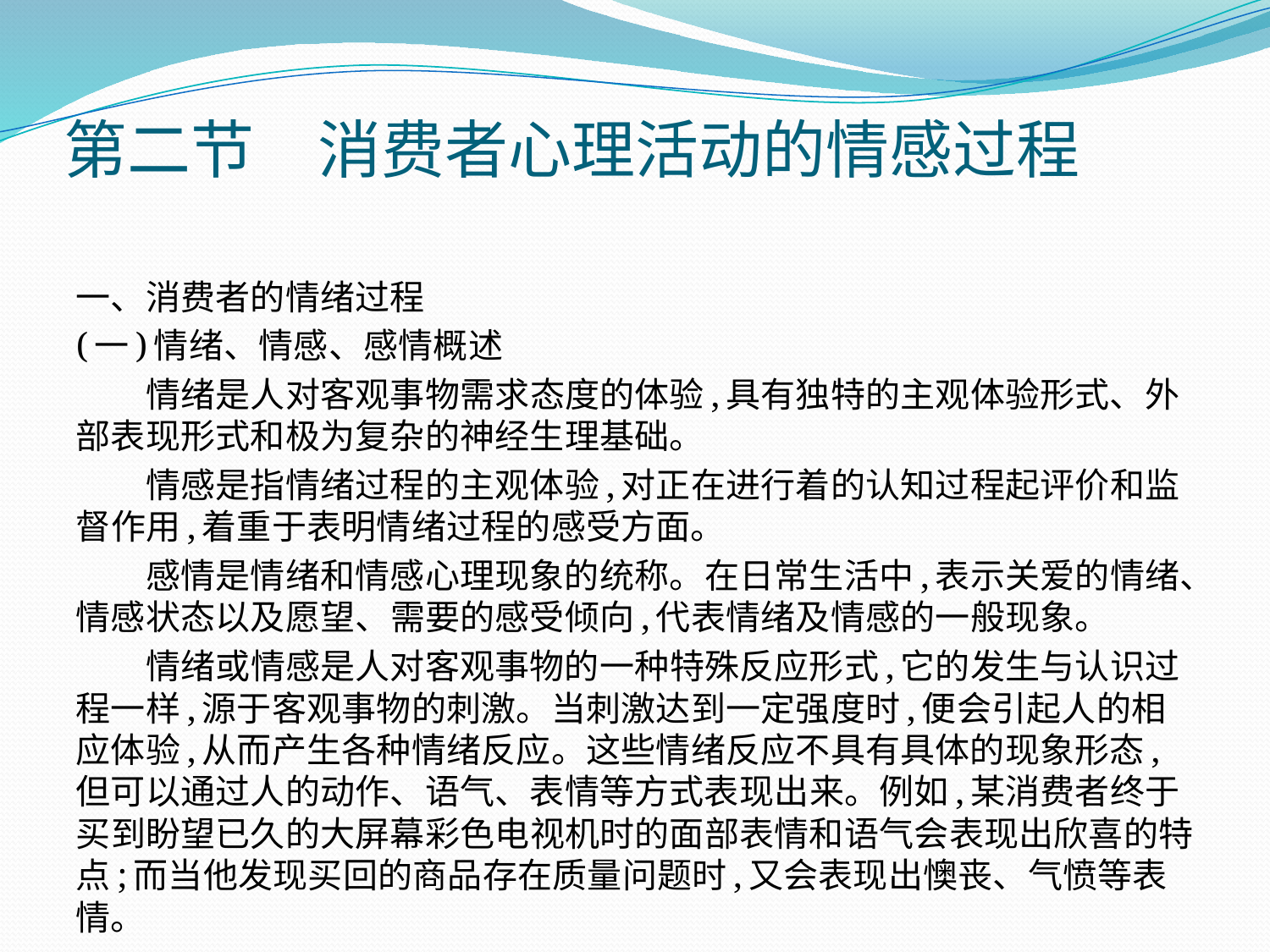

# 第二节　消费者心理活动的情感过程
一、消费者的情绪过程
(一)情绪、情感、感情概述
　　情绪是人对客观事物需求态度的体验,具有独特的主观体验形式、外部表现形式和极为复杂的神经生理基础。
　　情感是指情绪过程的主观体验,对正在进行着的认知过程起评价和监督作用,着重于表明情绪过程的感受方面。
　　感情是情绪和情感心理现象的统称。在日常生活中,表示关爱的情绪、情感状态以及愿望、需要的感受倾向,代表情绪及情感的一般现象。
　　情绪或情感是人对客观事物的一种特殊反应形式,它的发生与认识过程一样,源于客观事物的刺激。当刺激达到一定强度时,便会引起人的相应体验,从而产生各种情绪反应。这些情绪反应不具有具体的现象形态,但可以通过人的动作、语气、表情等方式表现出来。例如,某消费者终于买到盼望已久的大屏幕彩色电视机时的面部表情和语气会表现出欣喜的特点;而当他发现买回的商品存在质量问题时,又会表现出懊丧、气愤等表情。